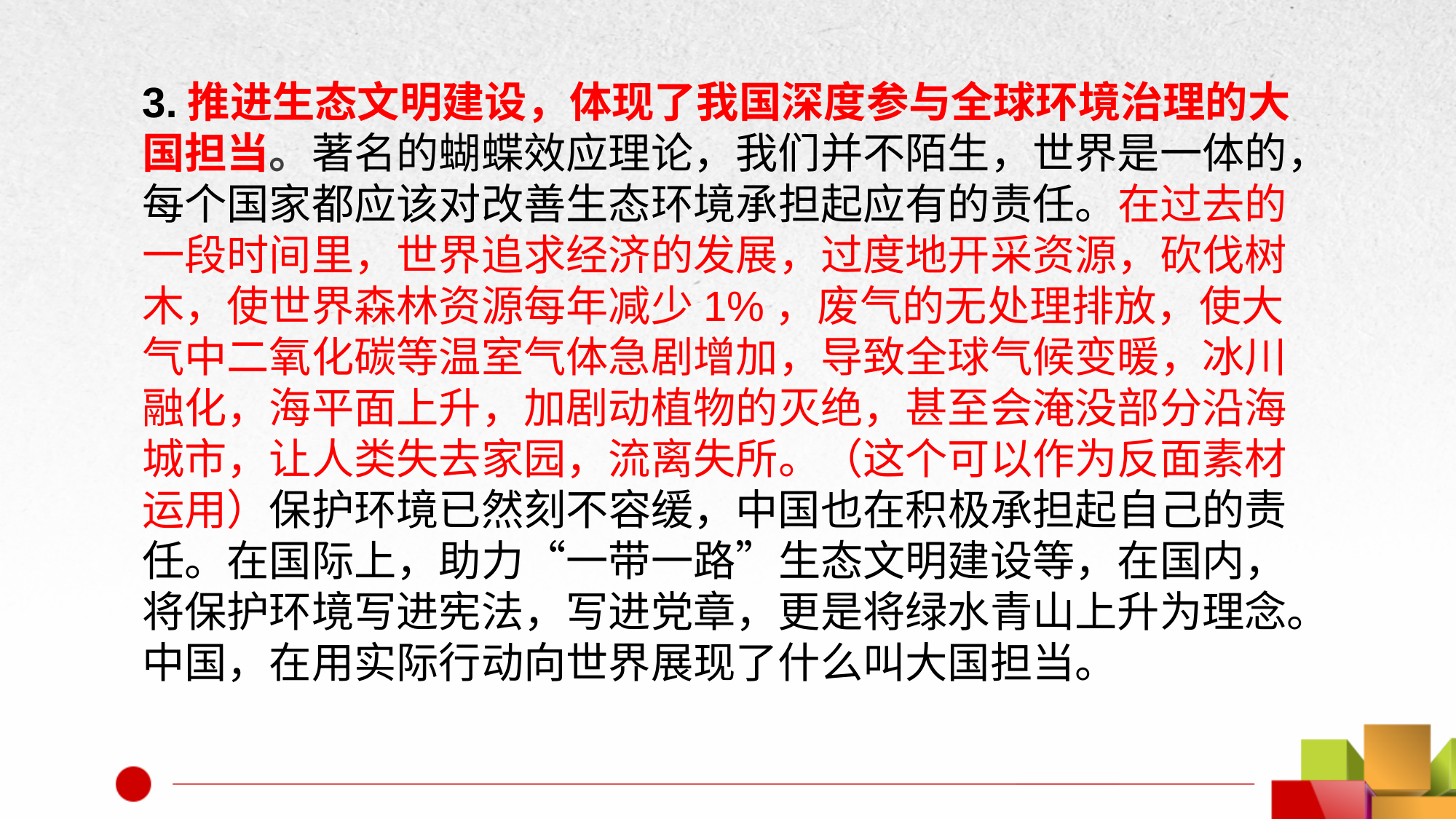

3.推进生态文明建设，体现了我国深度参与全球环境治理的大国担当。著名的蝴蝶效应理论，我们并不陌生，世界是一体的，每个国家都应该对改善生态环境承担起应有的责任。在过去的一段时间里，世界追求经济的发展，过度地开采资源，砍伐树木，使世界森林资源每年减少1%，废气的无处理排放，使大气中二氧化碳等温室气体急剧增加，导致全球气候变暖，冰川融化，海平面上升，加剧动植物的灭绝，甚至会淹没部分沿海城市，让人类失去家园，流离失所。（这个可以作为反面素材运用）保护环境已然刻不容缓，中国也在积极承担起自己的责任。在国际上，助力“一带一路”生态文明建设等，在国内，将保护环境写进宪法，写进党章，更是将绿水青山上升为理念。中国，在用实际行动向世界展现了什么叫大国担当。